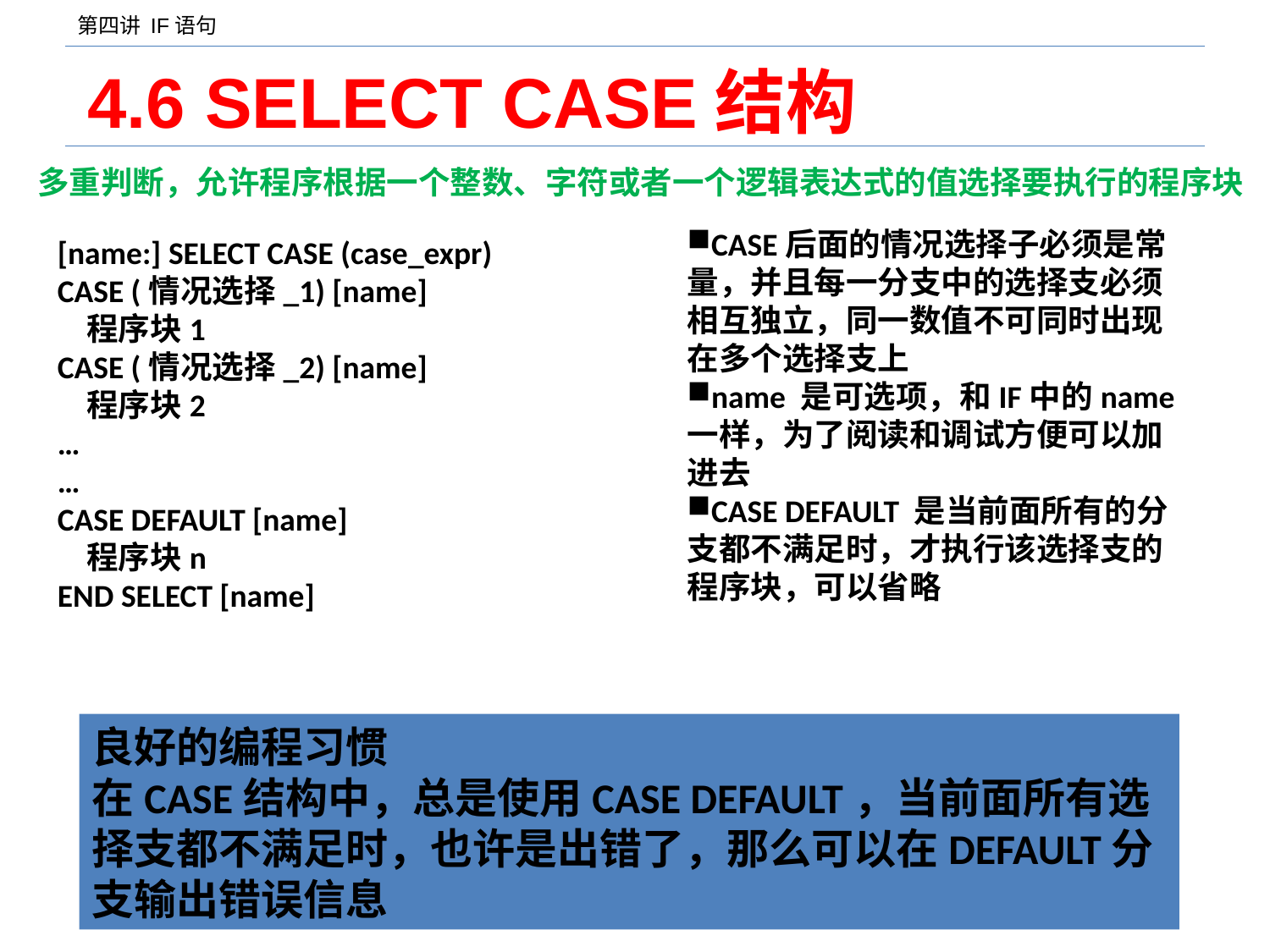

# 4.6 SELECT CASE结构
多重判断，允许程序根据一个整数、字符或者一个逻辑表达式的值选择要执行的程序块
CASE后面的情况选择子必须是常量，并且每一分支中的选择支必须相互独立，同一数值不可同时出现在多个选择支上
name 是可选项，和IF中的name一样，为了阅读和调试方便可以加进去
CASE DEFAULT 是当前面所有的分支都不满足时，才执行该选择支的程序块，可以省略
[name:] SELECT CASE (case_expr)
CASE (情况选择_1) [name]
   程序块1
CASE (情况选择_2) [name]
   程序块2
…
…
CASE DEFAULT [name]
   程序块n
END SELECT [name]
良好的编程习惯
在CASE结构中，总是使用CASE DEFAULT，当前面所有选择支都不满足时，也许是出错了，那么可以在DEFAULT分支输出错误信息